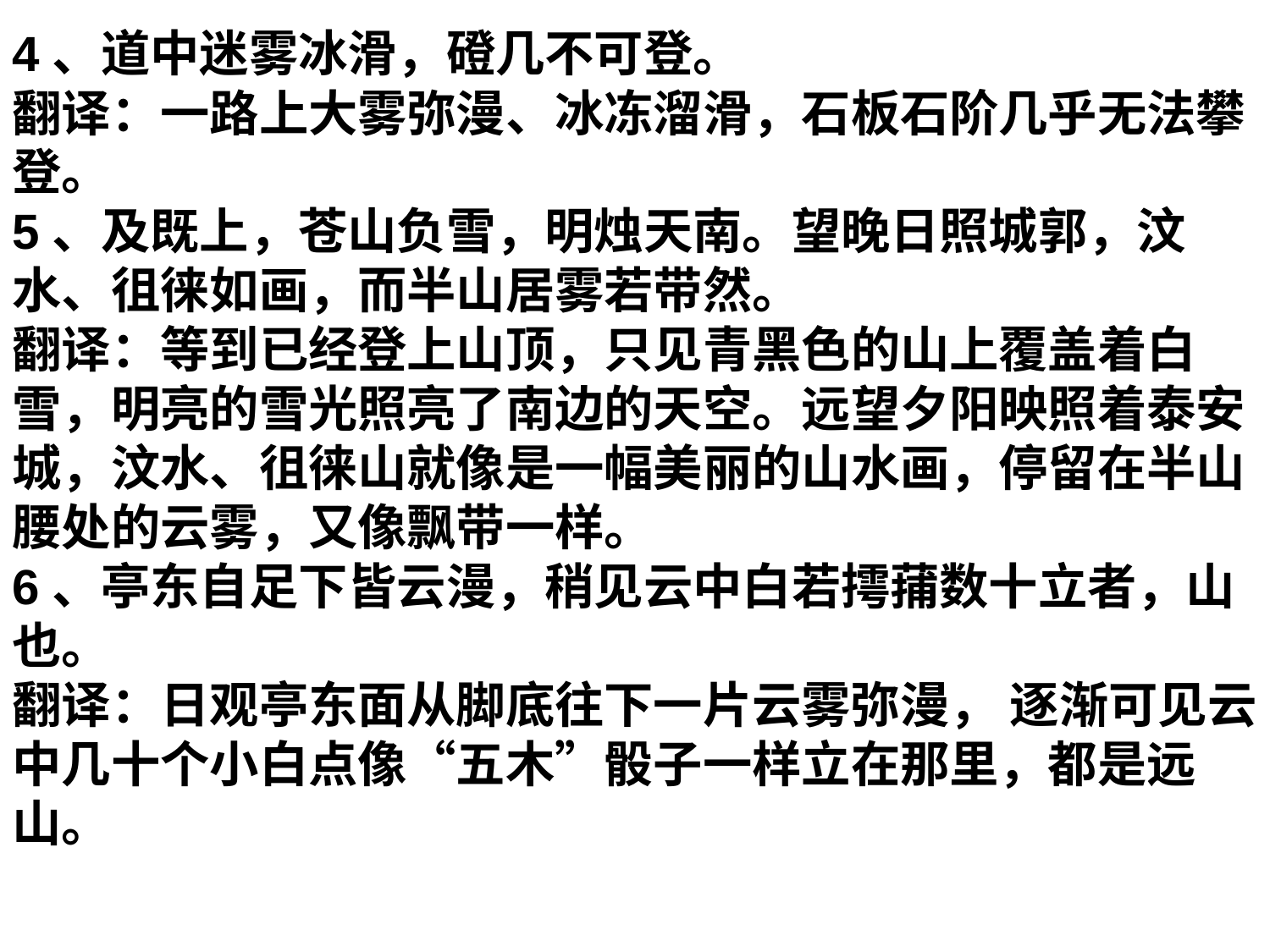

4、道中迷雾冰滑，磴几不可登。
翻译：一路上大雾弥漫、冰冻溜滑，石板石阶几乎无法攀登。
5、及既上，苍山负雪，明烛天南。望晚日照城郭，汶水、徂徕如画，而半山居雾若带然。
翻译：等到已经登上山顶，只见青黑色的山上覆盖着白雪，明亮的雪光照亮了南边的天空。远望夕阳映照着泰安城，汶水、徂徕山就像是一幅美丽的山水画，停留在半山腰处的云雾，又像飘带一样。
6、亭东自足下皆云漫，稍见云中白若摴蒱数十立者，山  也。
翻译：日观亭东面从脚底往下一片云雾弥漫， 逐渐可见云中几十个小白点像“五木”骰子一样立在那里，都是远山。